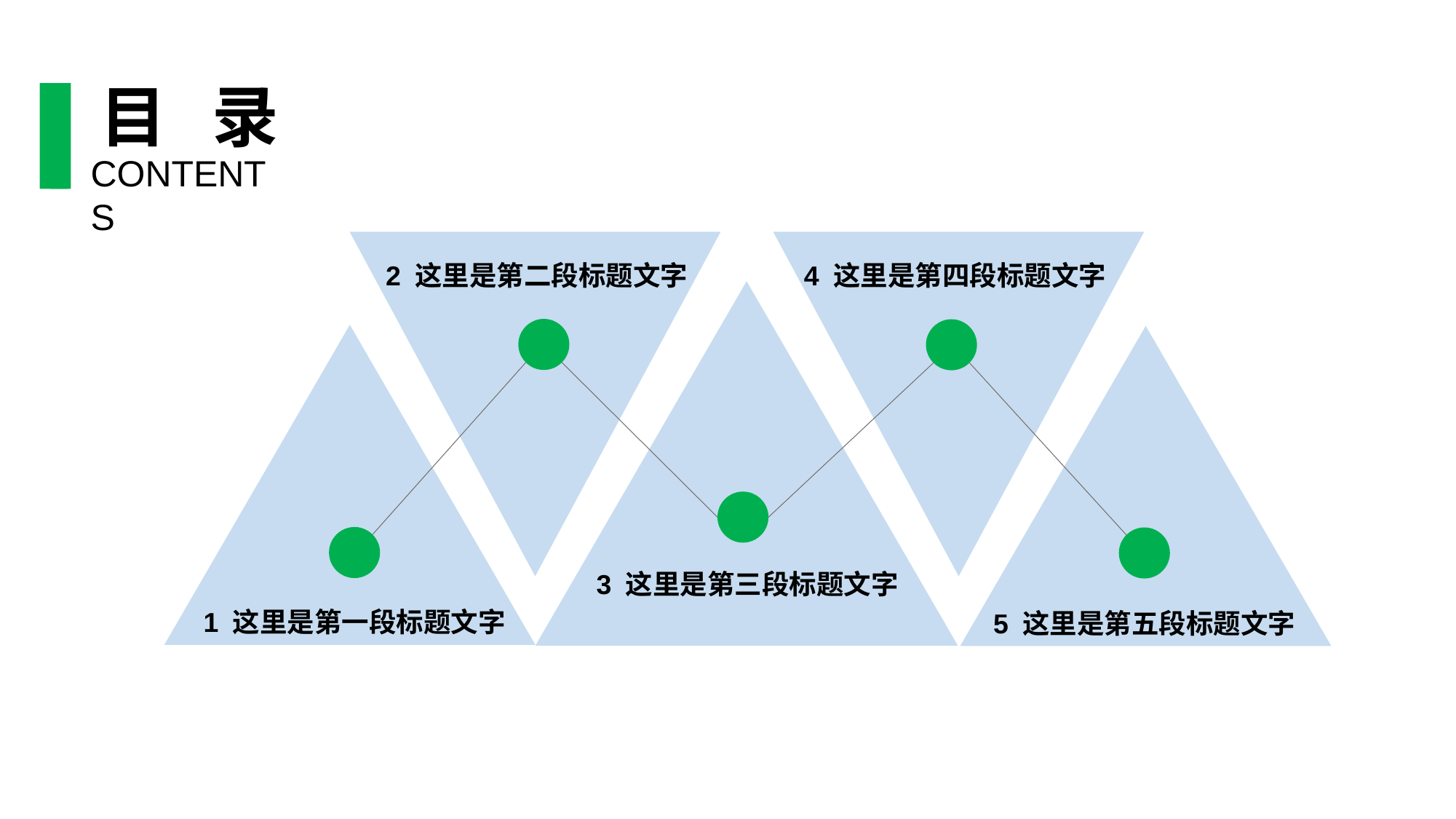

目   录
CONTENTS

2 这里是第二段标题文字
4 这里是第四段标题文字

3 这里是第三段标题文字
1 这里是第一段标题文字
5 这里是第五段标题文字